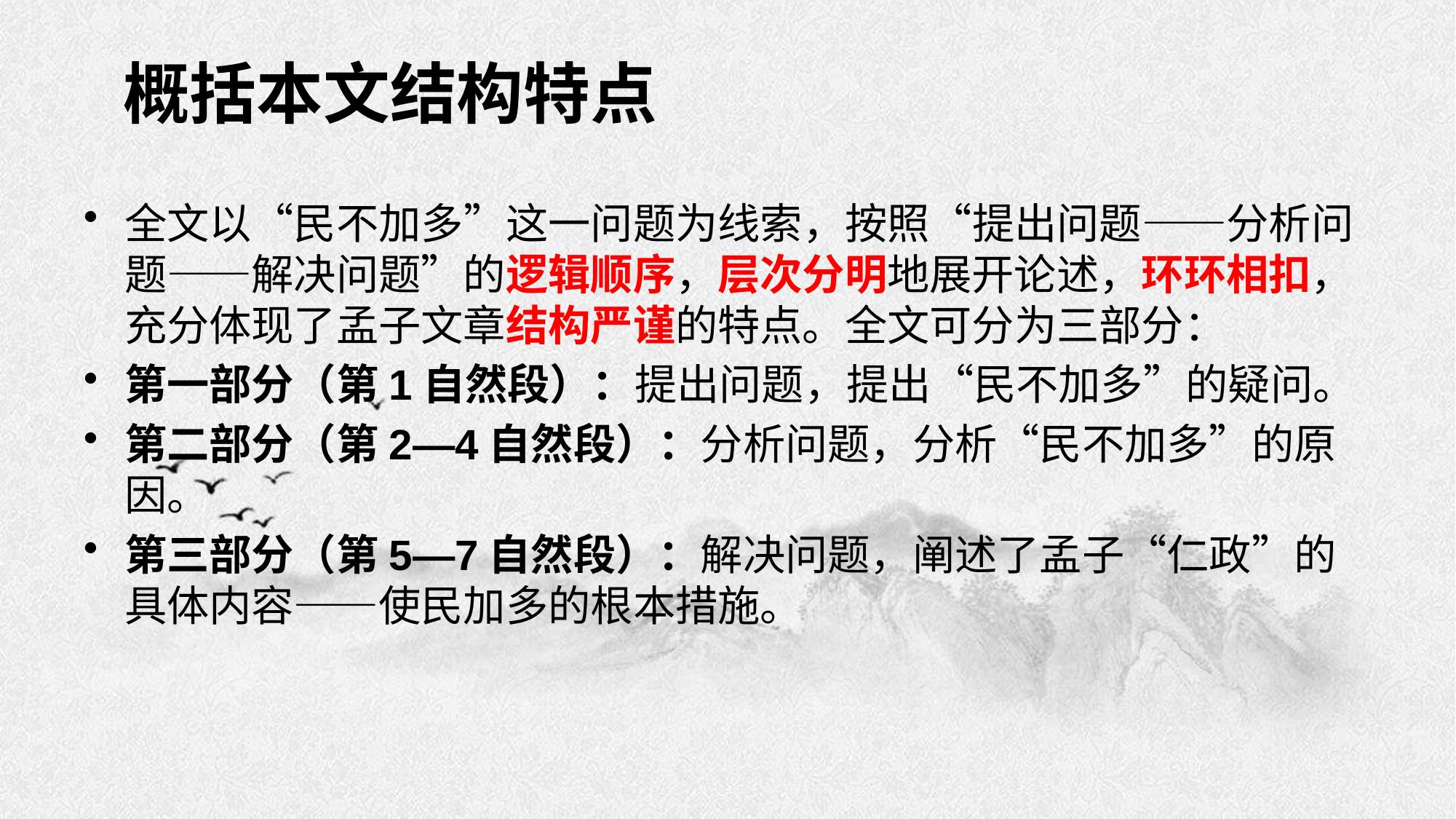

# 概括本文结构特点
全文以“民不加多”这一问题为线索，按照“提出问题——分析问题——解决问题”的逻辑顺序，层次分明地展开论述，环环相扣，充分体现了孟子文章结构严谨的特点。全文可分为三部分：
第一部分（第1自然段）：提出问题，提出“民不加多”的疑问。
第二部分（第2—4自然段）：分析问题，分析“民不加多”的原因。
第三部分（第5—7自然段）：解决问题，阐述了孟子“仁政”的具体内容——使民加多的根本措施。